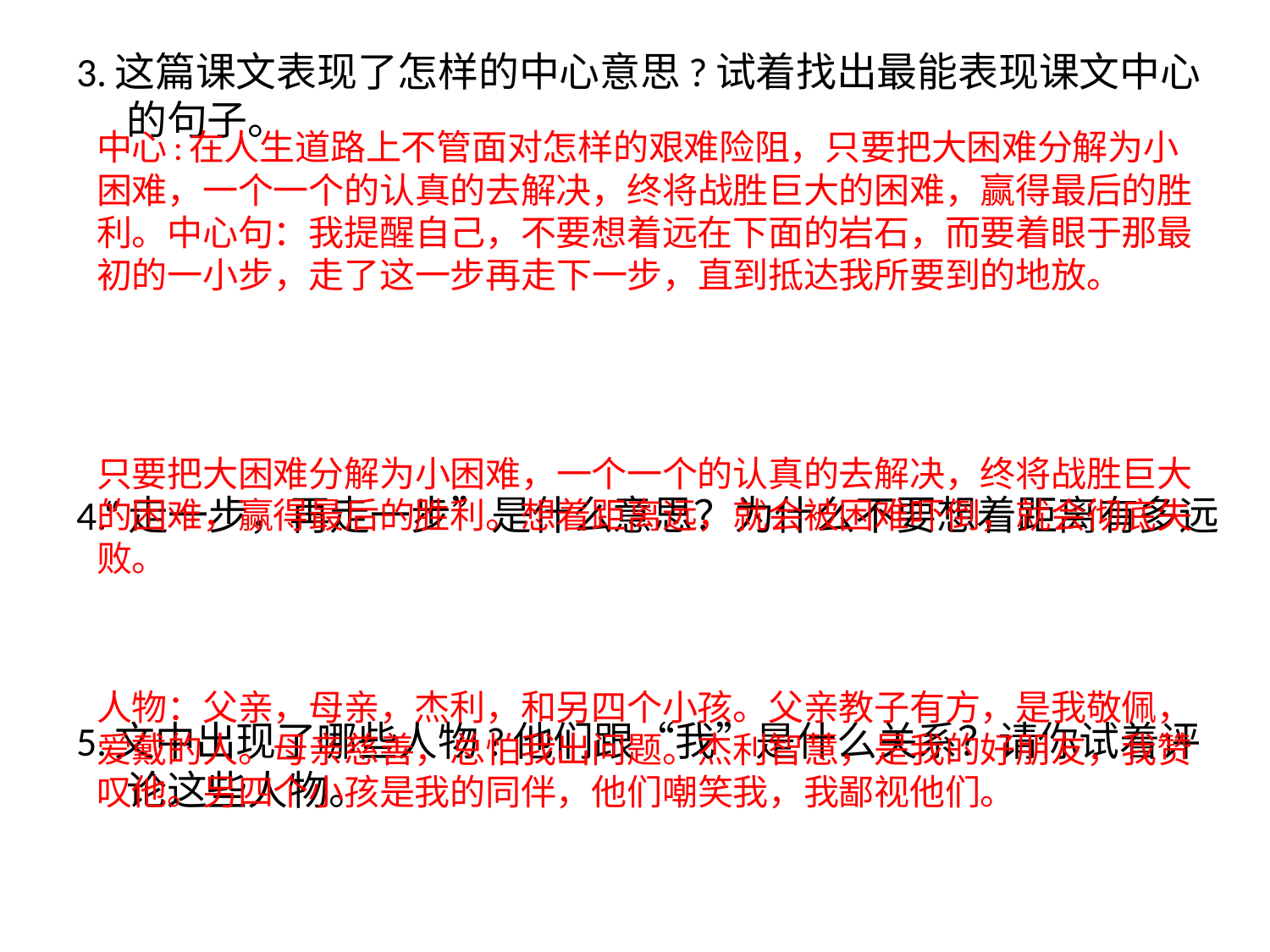

3.这篇课文表现了怎样的中心意思?试着找出最能表现课文中心的句子。

4.“走一步，再走一步”是什么意思？为什么不要想着距离有多远

5.文中出现了哪些人物?他们跟“我”是什么关系？请你试着评论这些人物。

		中心:在人生道路上不管面对怎样的艰难险阻，只要把大困难分解为小困难，一个一个的认真的去解决，终将战胜巨大的困难，赢得最后的胜利。中心句：我提醒自己，不要想着远在下面的岩石，而要着眼于那最初的一小步，走了这一步再走下一步，直到抵达我所要到的地放。

		只要把大困难分解为小困难，一个一个的认真的去解决，终将战胜巨大的困难，赢得最后的胜利。想着距离远，就会被困难吓倒，就会彻底失败。

		人物：父亲，母亲，杰利，和另四个小孩。父亲教子有方，是我敬佩，爱戴的人。母亲慈善，总怕我出问题。杰利智慧，是我的好朋友，我赞叹他。另四个小孩是我的同伴，他们嘲笑我，我鄙视他们。